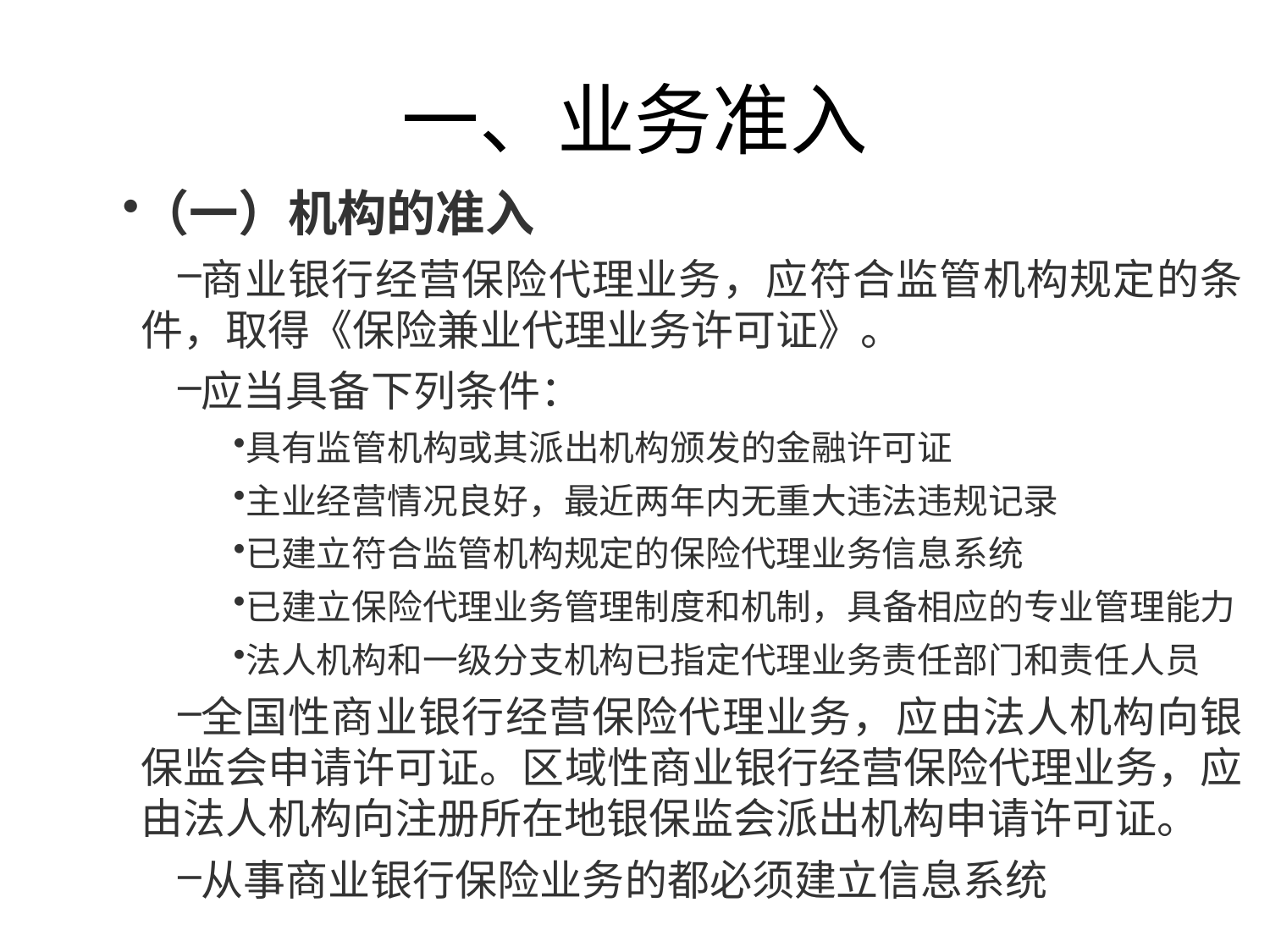

# 一、业务准入
（一）机构的准入
商业银行经营保险代理业务，应符合监管机构规定的条件，取得《保险兼业代理业务许可证》。
应当具备下列条件：
具有监管机构或其派出机构颁发的金融许可证
主业经营情况良好，最近两年内无重大违法违规记录
已建立符合监管机构规定的保险代理业务信息系统
已建立保险代理业务管理制度和机制，具备相应的专业管理能力
法人机构和一级分支机构已指定代理业务责任部门和责任人员
全国性商业银行经营保险代理业务，应由法人机构向银保监会申请许可证。区域性商业银行经营保险代理业务，应由法人机构向注册所在地银保监会派出机构申请许可证。
从事商业银行保险业务的都必须建立信息系统